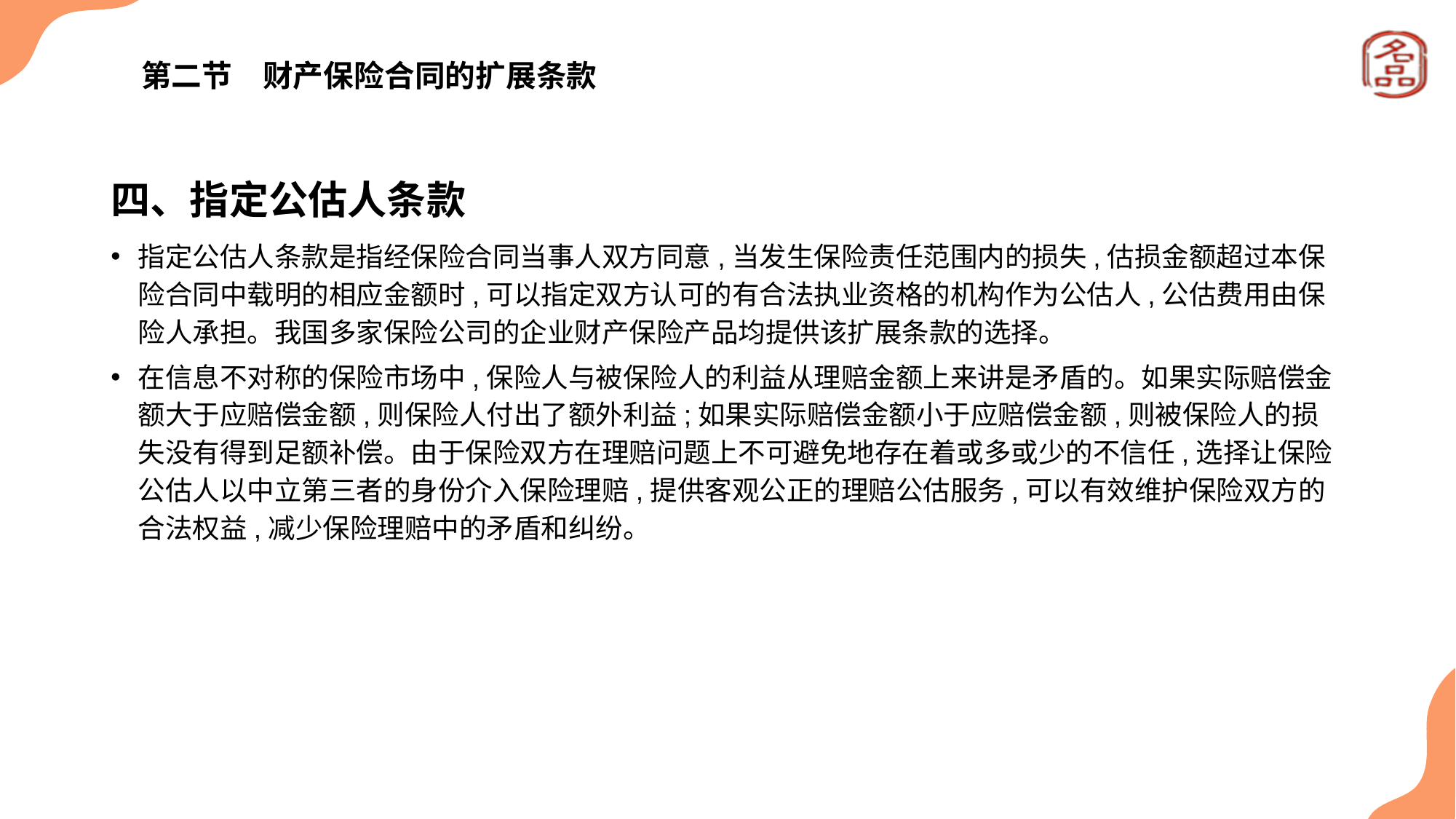

# 第二节　财产保险合同的扩展条款
四、指定公估人条款
指定公估人条款是指经保险合同当事人双方同意,当发生保险责任范围内的损失,估损金额超过本保险合同中载明的相应金额时,可以指定双方认可的有合法执业资格的机构作为公估人,公估费用由保险人承担。我国多家保险公司的企业财产保险产品均提供该扩展条款的选择。
在信息不对称的保险市场中,保险人与被保险人的利益从理赔金额上来讲是矛盾的。如果实际赔偿金额大于应赔偿金额,则保险人付出了额外利益;如果实际赔偿金额小于应赔偿金额,则被保险人的损失没有得到足额补偿。由于保险双方在理赔问题上不可避免地存在着或多或少的不信任,选择让保险公估人以中立第三者的身份介入保险理赔,提供客观公正的理赔公估服务,可以有效维护保险双方的合法权益,减少保险理赔中的矛盾和纠纷。